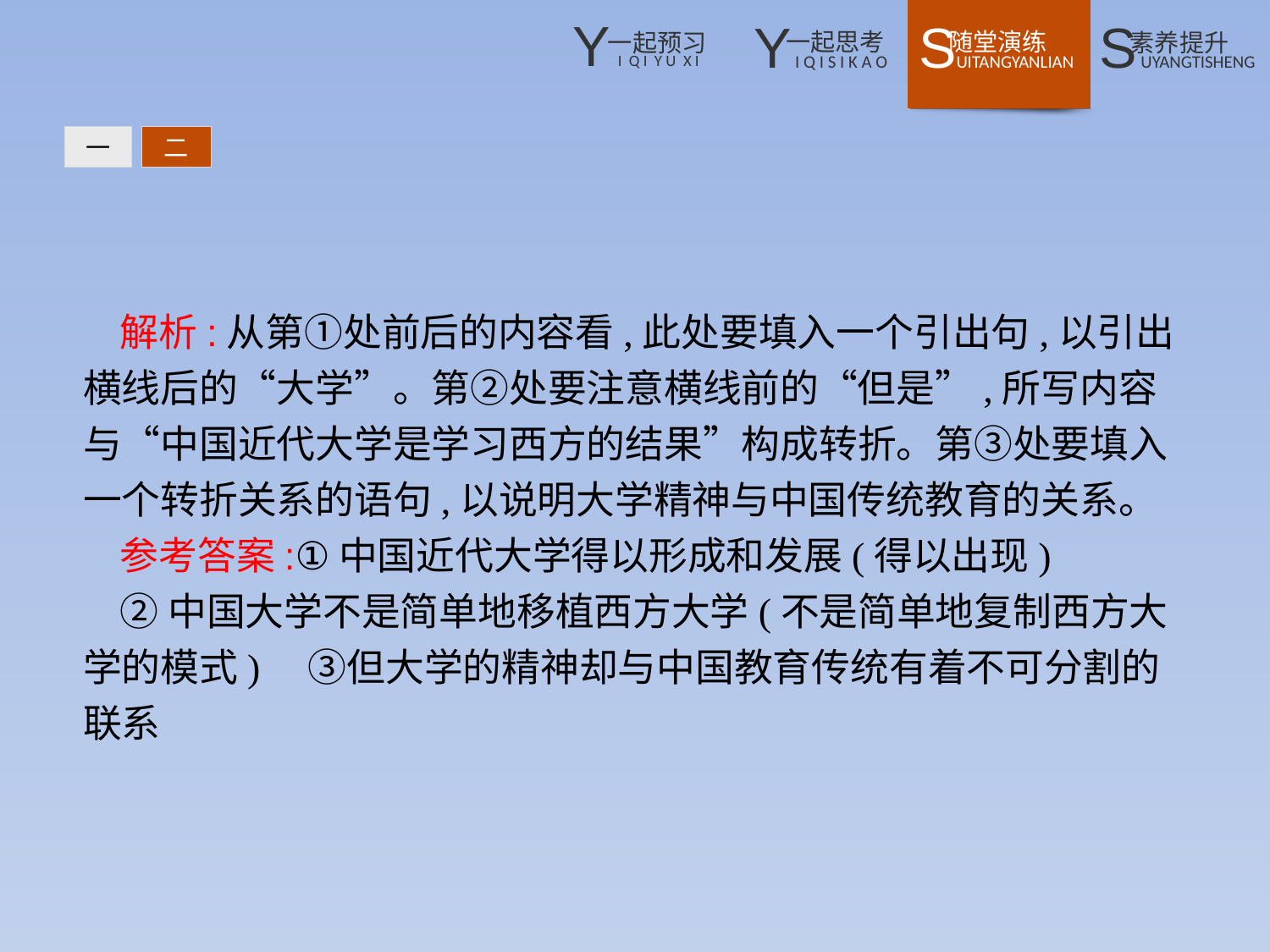

一
二
解析:从第①处前后的内容看,此处要填入一个引出句,以引出横线后的“大学”。第②处要注意横线前的“但是”,所写内容与“中国近代大学是学习西方的结果”构成转折。第③处要填入一个转折关系的语句,以说明大学精神与中国传统教育的关系。
参考答案:①中国近代大学得以形成和发展(得以出现)
②中国大学不是简单地移植西方大学(不是简单地复制西方大学的模式)　③但大学的精神却与中国教育传统有着不可分割的联系